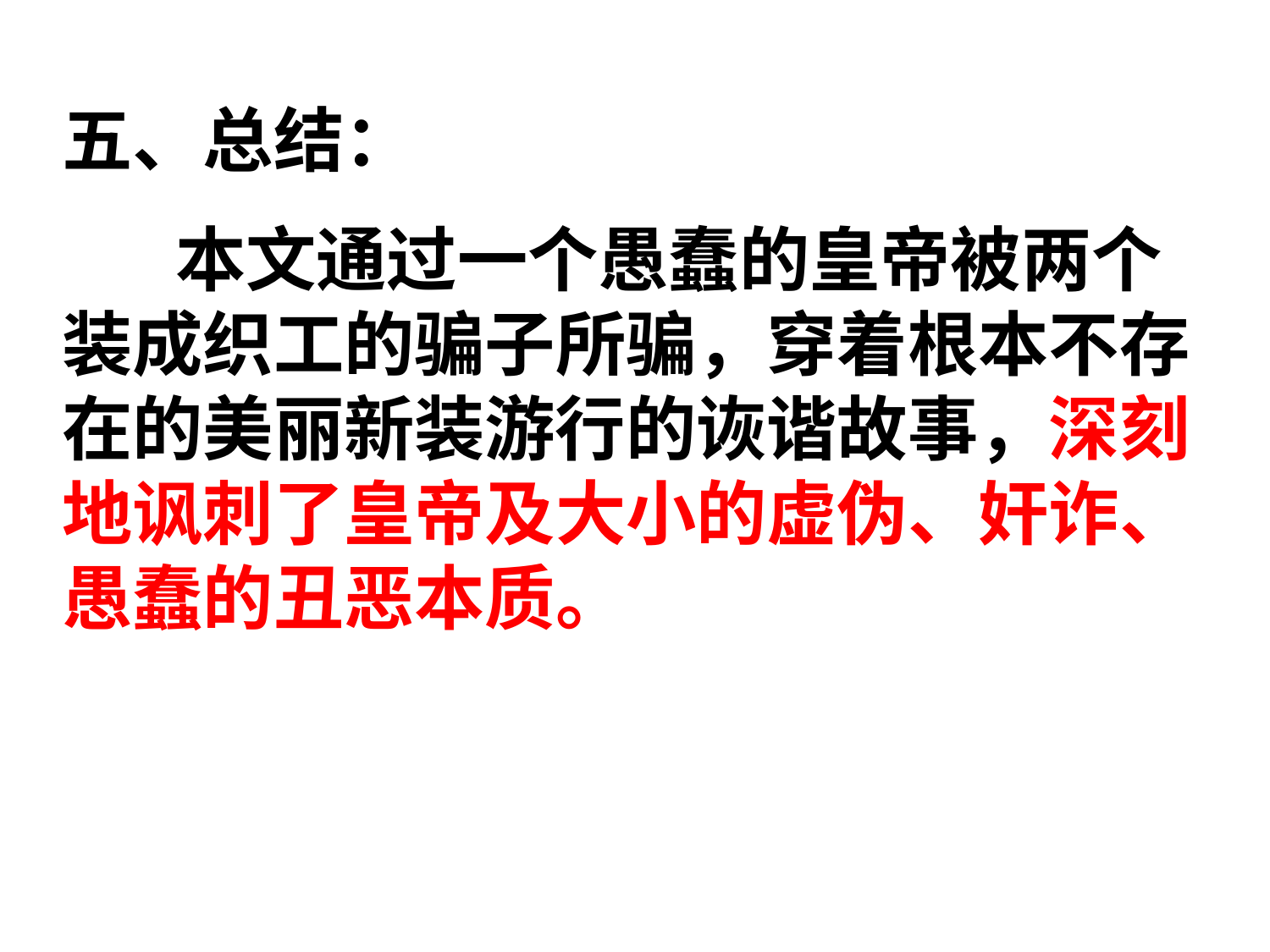

五、总结：
      本文通过一个愚蠢的皇帝被两个装成织工的骗子所骗，穿着根本不存在的美丽新装游行的诙谐故事，深刻地讽刺了皇帝及大小的虚伪、奸诈、愚蠢的丑恶本质。